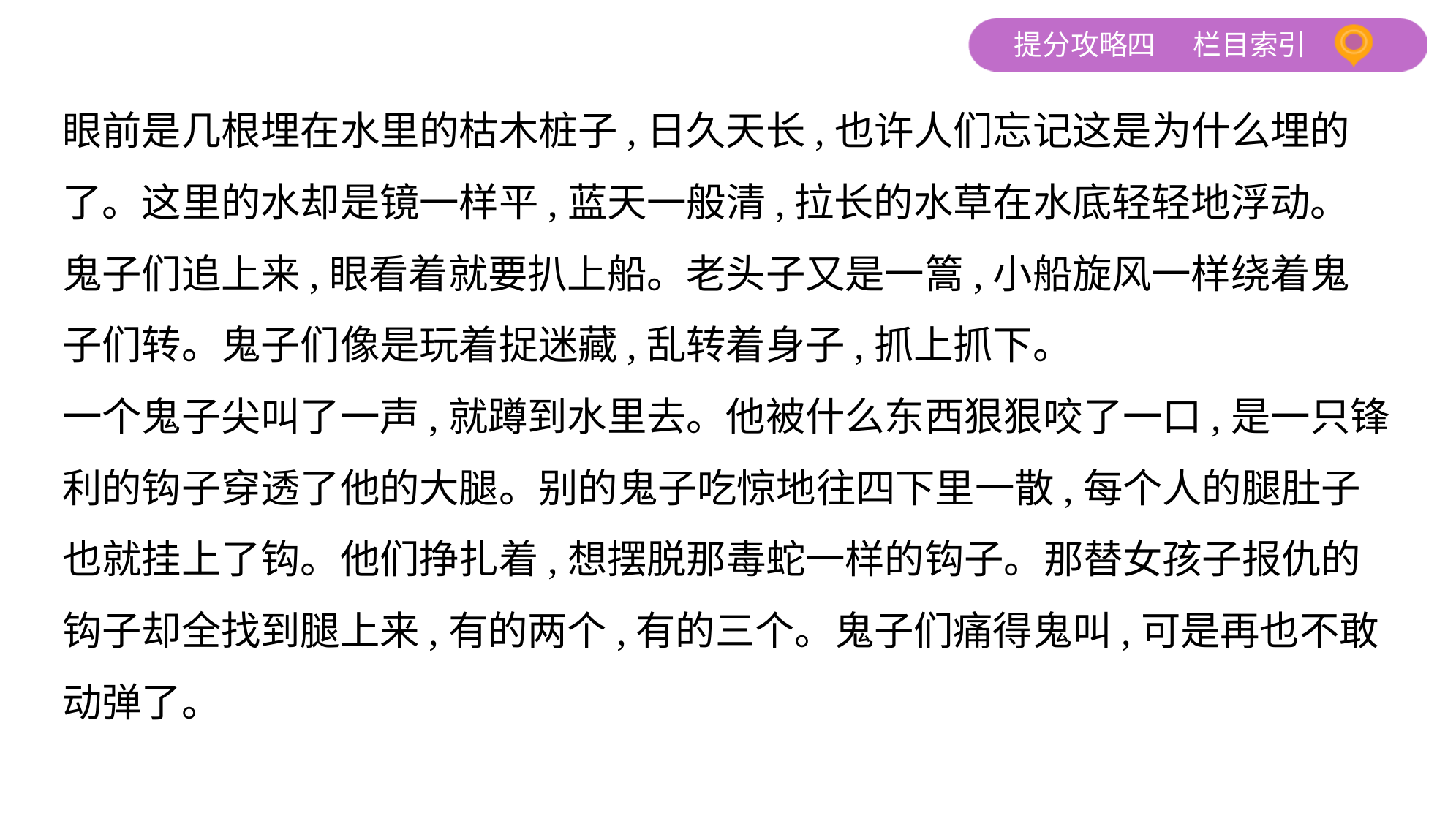

眼前是几根埋在水里的枯木桩子,日久天长,也许人们忘记这是为什么埋的
了。这里的水却是镜一样平,蓝天一般清,拉长的水草在水底轻轻地浮动。
鬼子们追上来,眼看着就要扒上船。老头子又是一篙,小船旋风一样绕着鬼
子们转。鬼子们像是玩着捉迷藏,乱转着身子,抓上抓下。
一个鬼子尖叫了一声,就蹲到水里去。他被什么东西狠狠咬了一口,是一只锋
利的钩子穿透了他的大腿。别的鬼子吃惊地往四下里一散,每个人的腿肚子
也就挂上了钩。他们挣扎着,想摆脱那毒蛇一样的钩子。那替女孩子报仇的
钩子却全找到腿上来,有的两个,有的三个。鬼子们痛得鬼叫,可是再也不敢
动弹了。